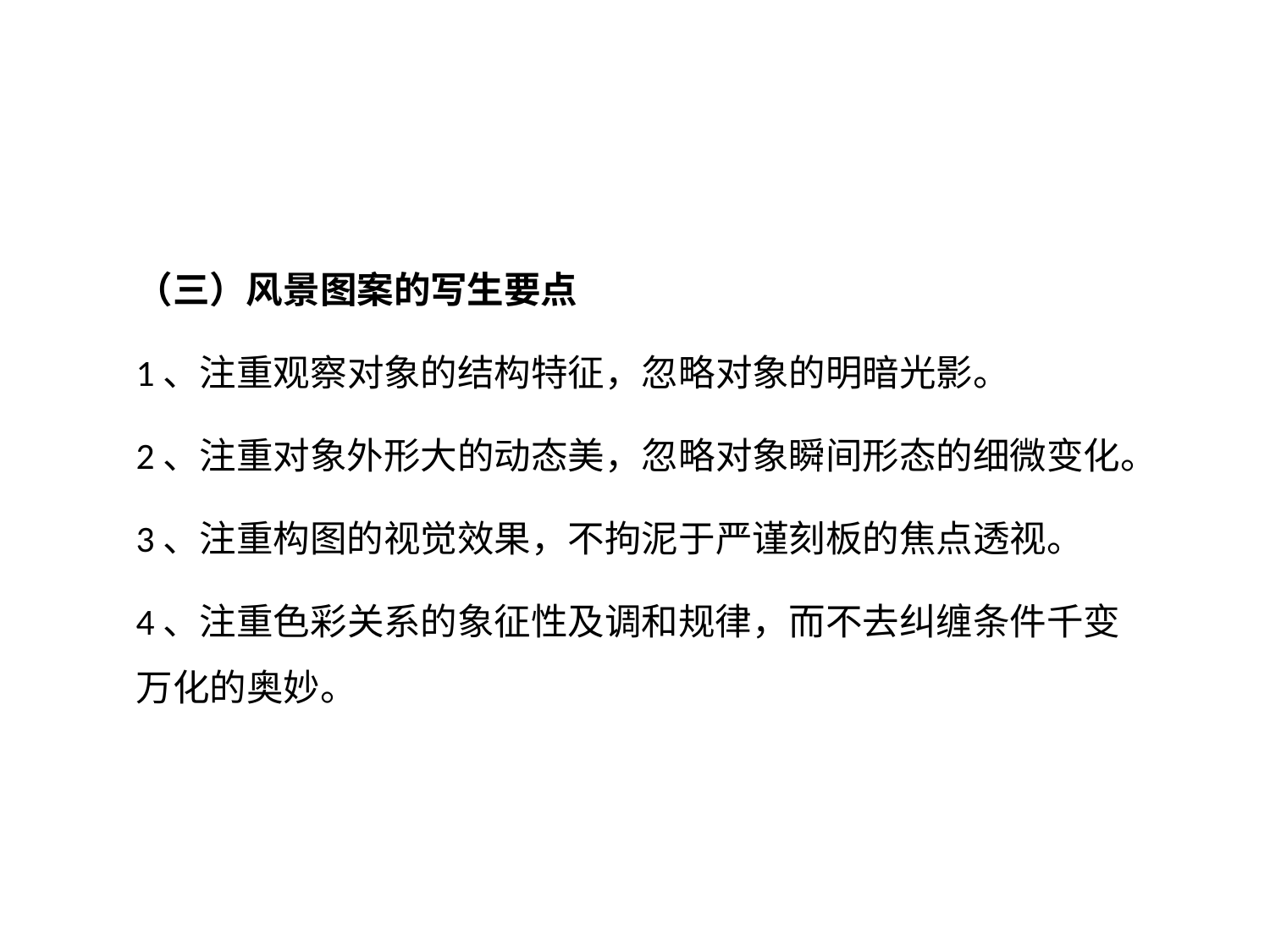

（三）风景图案的写生要点
1、注重观察对象的结构特征，忽略对象的明暗光影。
2、注重对象外形大的动态美，忽略对象瞬间形态的细微变化。
3、注重构图的视觉效果，不拘泥于严谨刻板的焦点透视。
4、注重色彩关系的象征性及调和规律，而不去纠缠条件千变万化的奥妙。